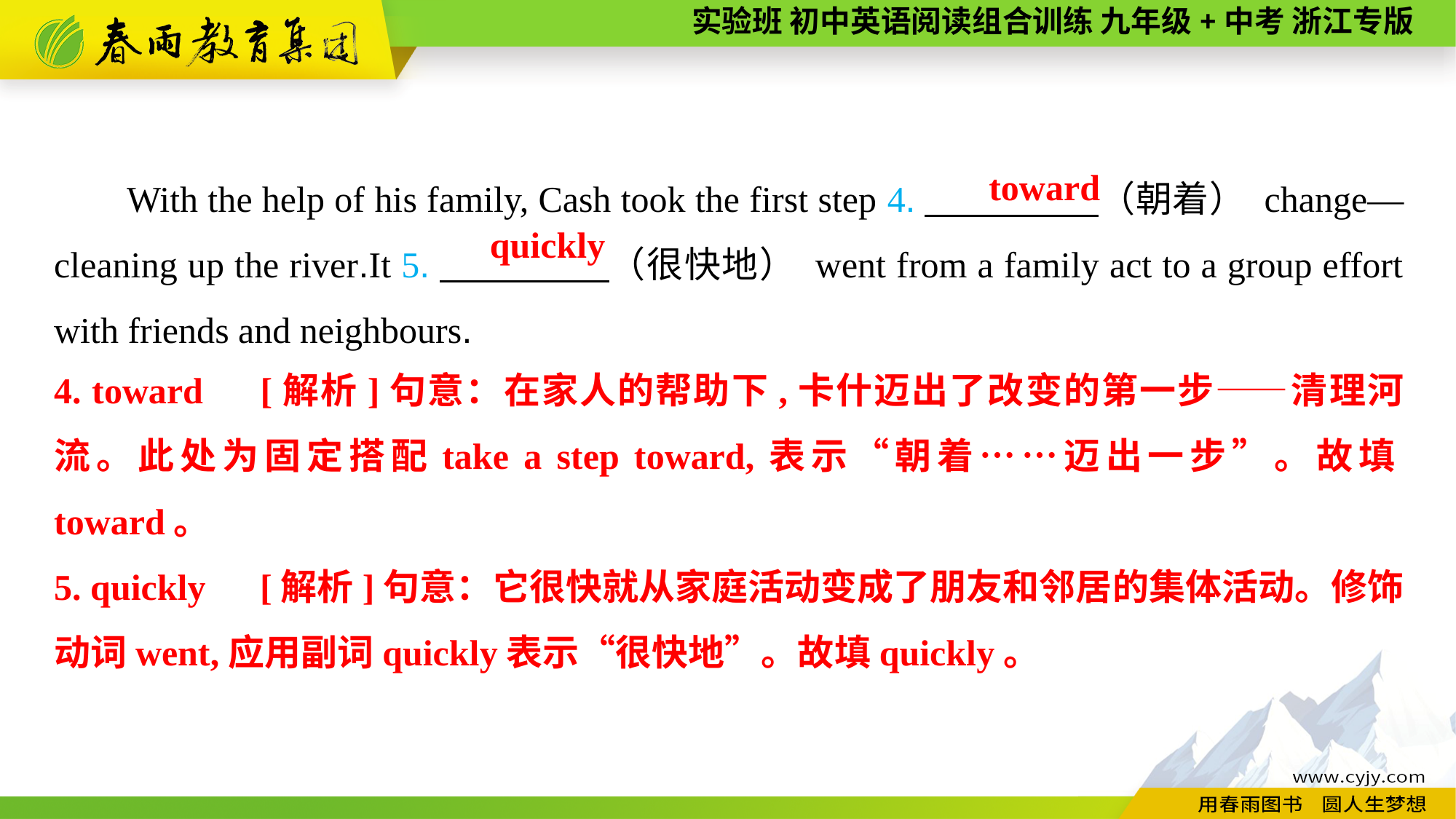

With the help of his family, Cash took the first step 4.　　   　　（朝着） change—cleaning up the river.It 5.　　  　　（很快地） went from a family act to a group effort with friends and neighbours.
toward
quickly
4. toward　[解析]句意：在家人的帮助下,卡什迈出了改变的第一步——清理河流。此处为固定搭配take a step toward,表示“朝着……迈出一步”。故填toward。
5. quickly　[解析]句意：它很快就从家庭活动变成了朋友和邻居的集体活动。修饰动词went,应用副词quickly表示“很快地”。故填quickly。